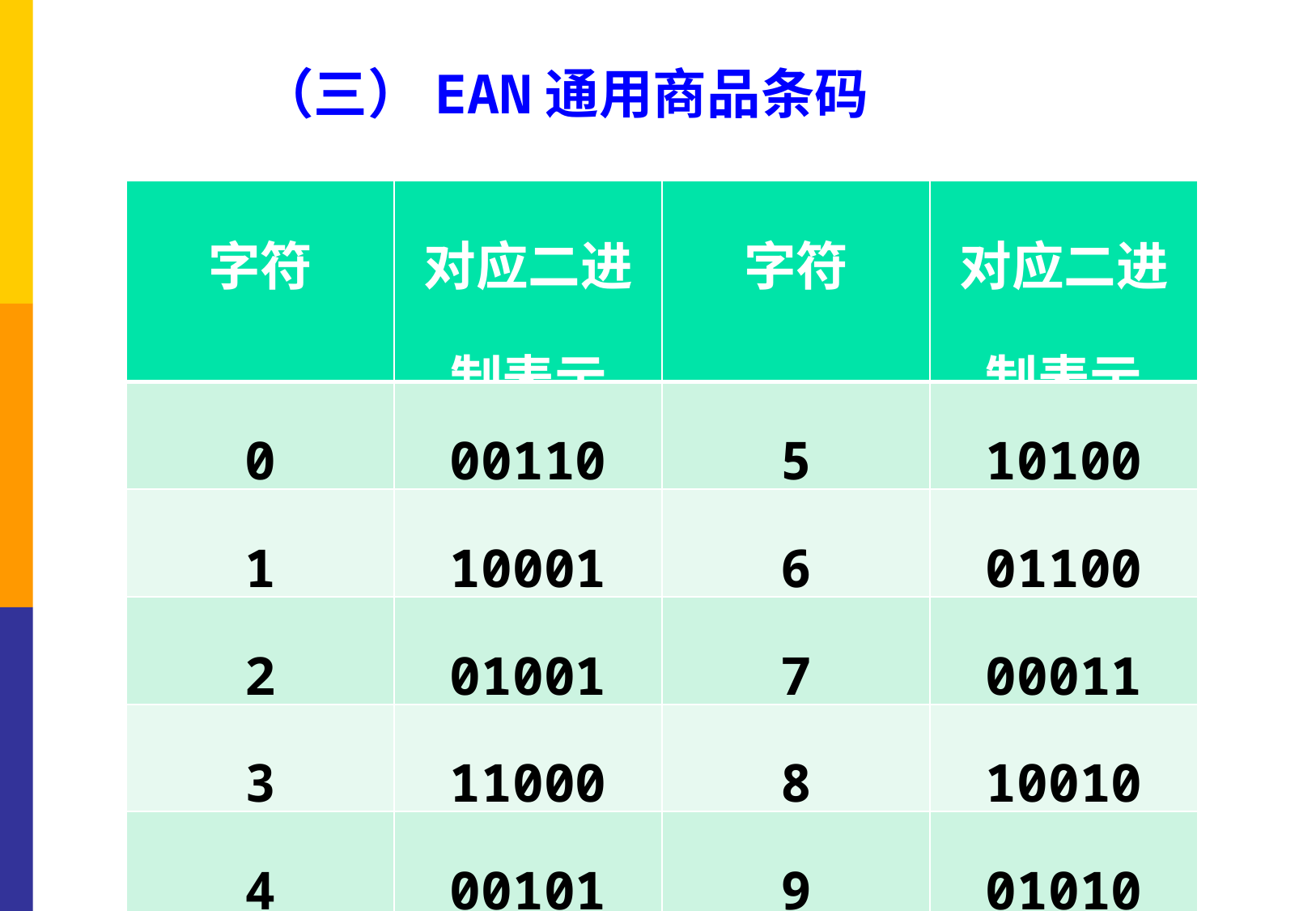

# （三）EAN通用商品条码
| 字符 | 对应二进制表示 | 字符 | 对应二进制表示 |
| --- | --- | --- | --- |
| 0 | 00110 | 5 | 10100 |
| 1 | 10001 | 6 | 01100 |
| 2 | 01001 | 7 | 00011 |
| 3 | 11000 | 8 | 10010 |
| 4 | 00101 | 9 | 01010 |